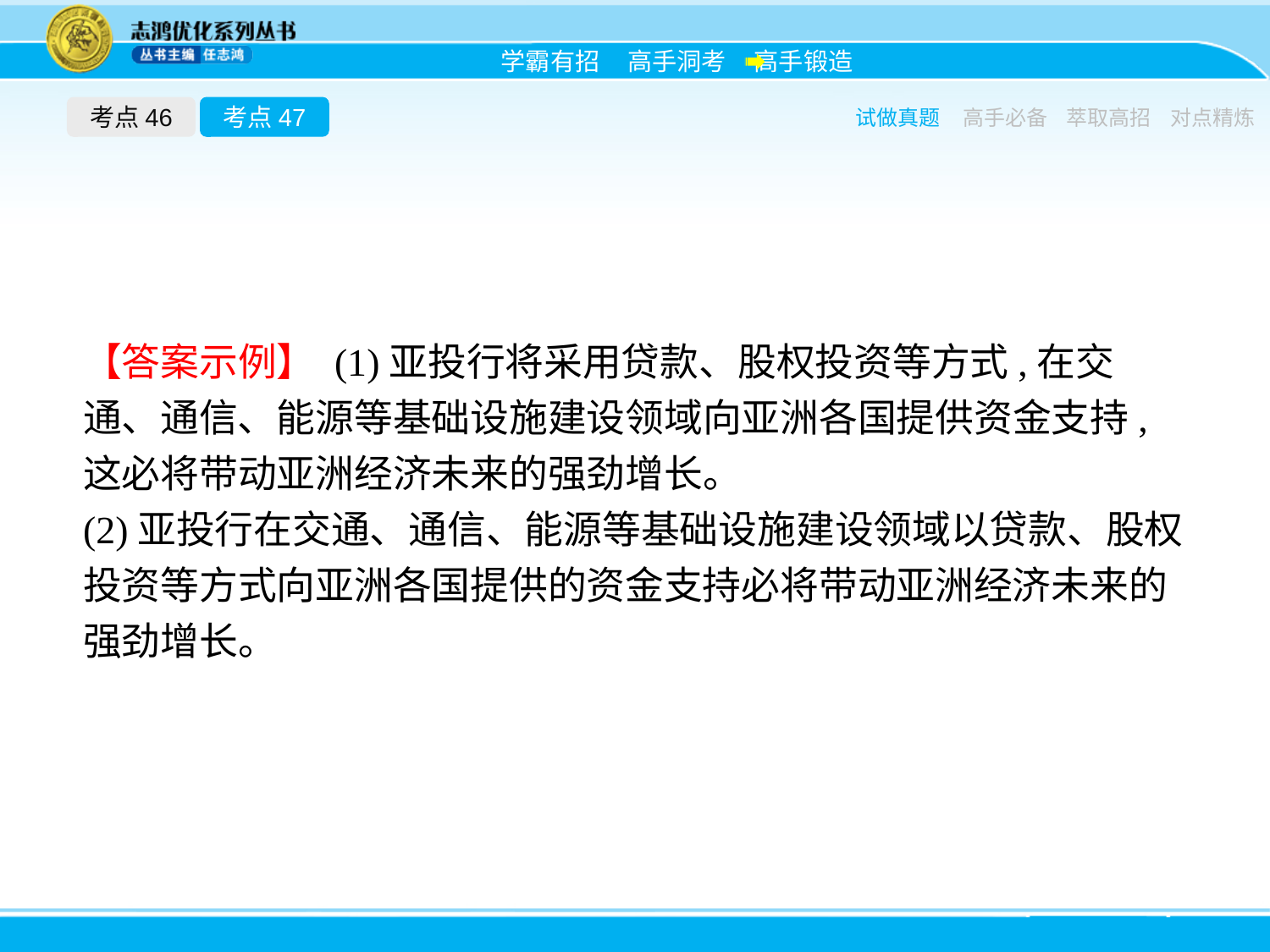

考点46
考点47
试做真题
高手必备
萃取高招
对点精炼
【答案示例】 (1)亚投行将采用贷款、股权投资等方式,在交通、通信、能源等基础设施建设领域向亚洲各国提供资金支持,这必将带动亚洲经济未来的强劲增长。
(2)亚投行在交通、通信、能源等基础设施建设领域以贷款、股权投资等方式向亚洲各国提供的资金支持必将带动亚洲经济未来的强劲增长。